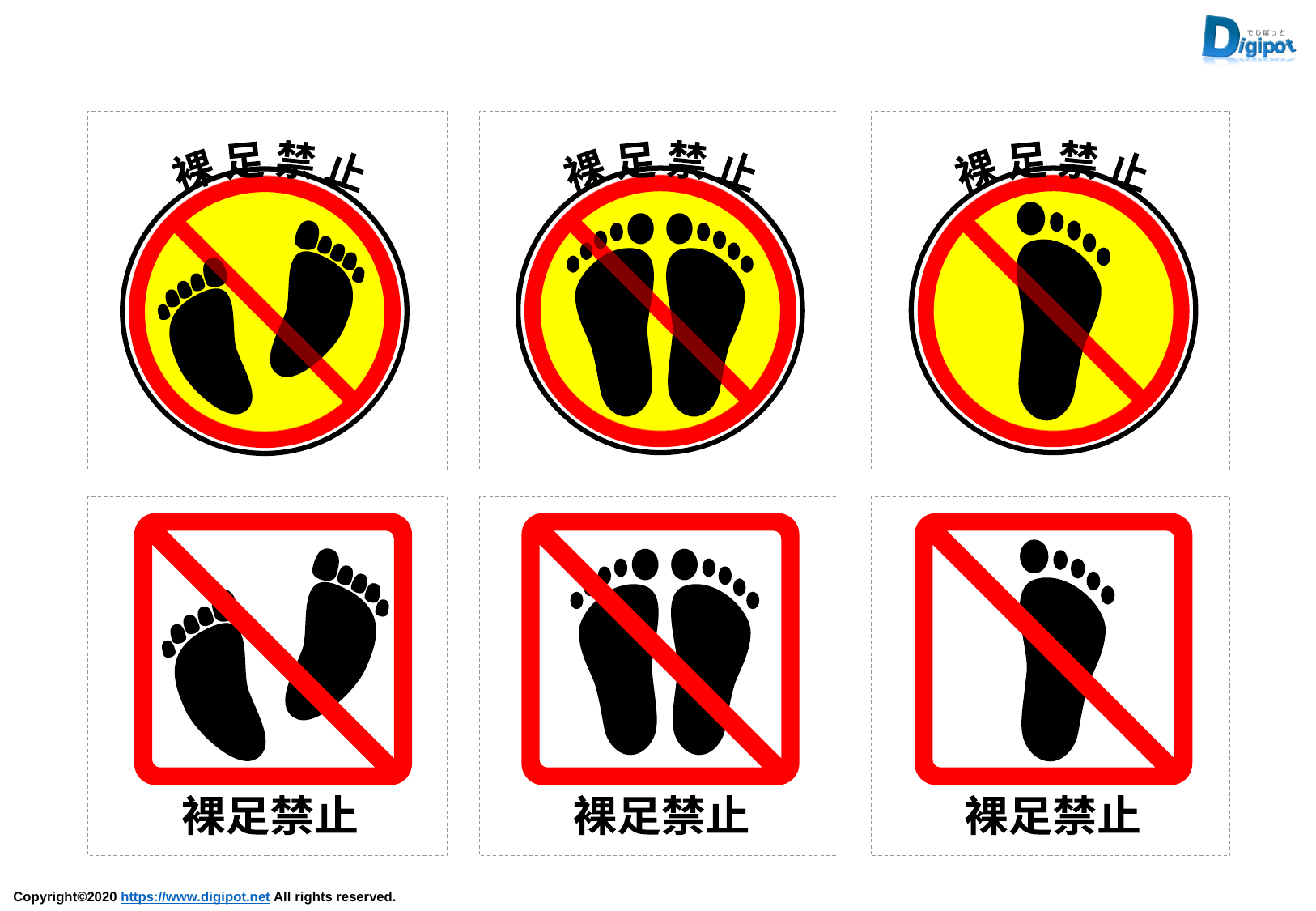

裸 足 禁 止

裸 足 禁 止

裸 足 禁 止

裸足禁止

裸足禁止

裸足禁止